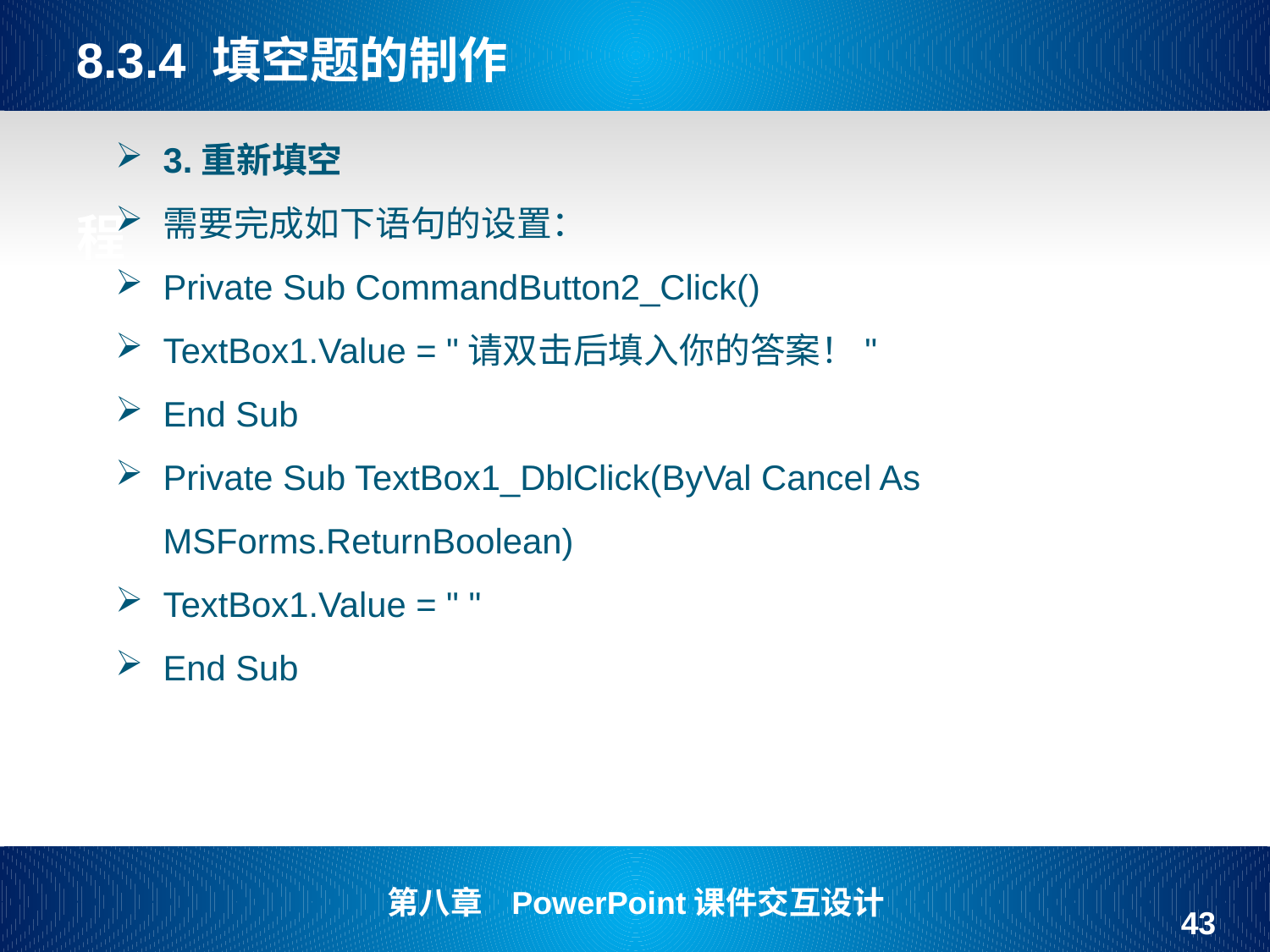

# 8.3.4 填空题的制作   程

3.重新填空
需要完成如下语句的设置：
Private Sub CommandButton2_Click()
TextBox1.Value = "请双击后填入你的答案！"
End Sub
Private Sub TextBox1_DblClick(ByVal Cancel As MSForms.ReturnBoolean)
TextBox1.Value = " "
End Sub

43